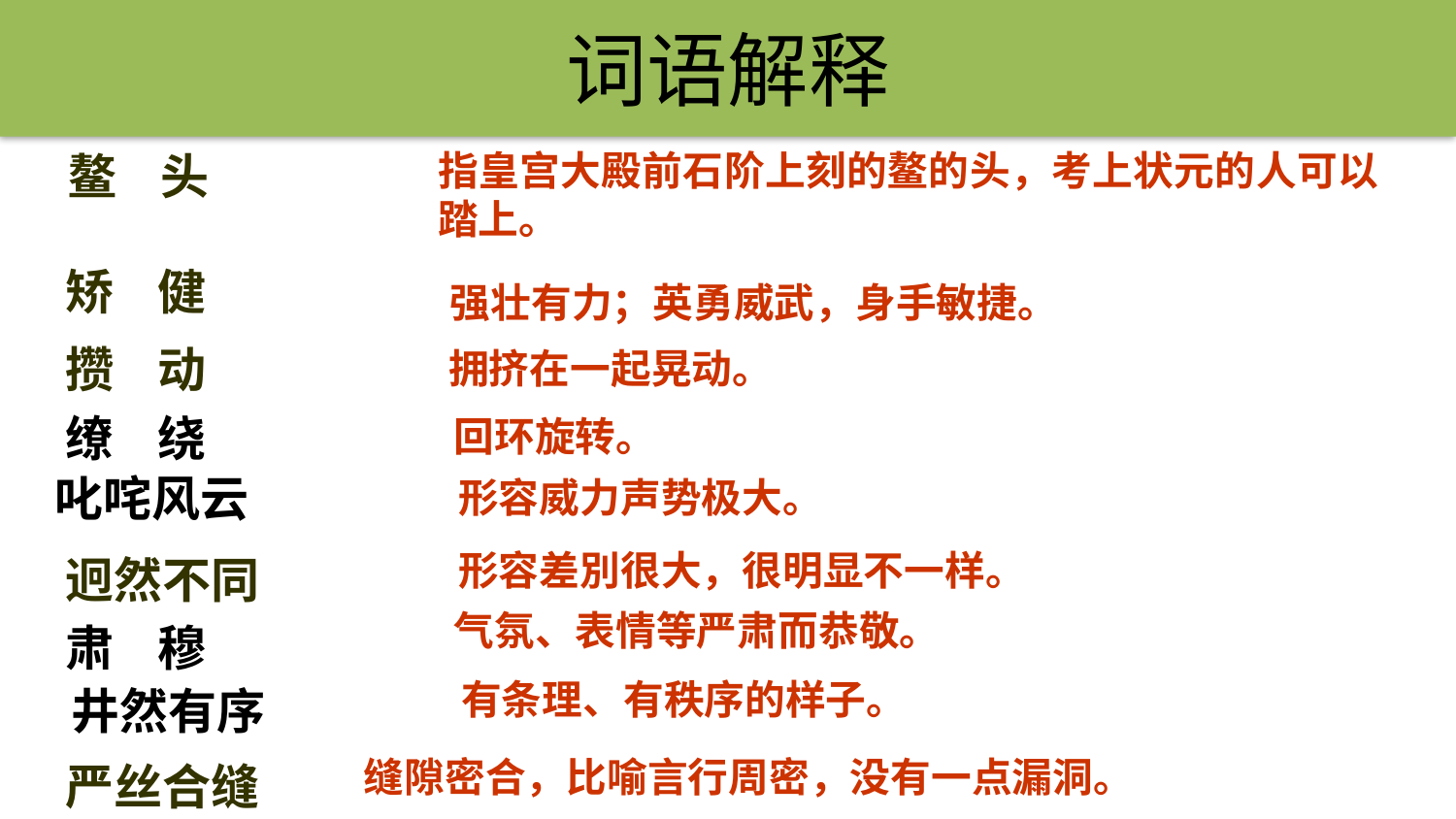

词语解释
鳌    头
指皇宫大殿前石阶上刻的鳌的头，考上状元的人可以踏上。
矫    健
强壮有力；英勇威武，身手敏捷。
攒    动
拥挤在一起晃动。
缭    绕
回环旋转。
叱咤风云
形容威力声势极大。
形容差別很大，很明显不一样。
迥然不同
气氛、表情等严肃而恭敬。
肃    穆
有条理、有秩序的样子。
井然有序
缝隙密合，比喻言行周密，没有一点漏洞。
严丝合缝